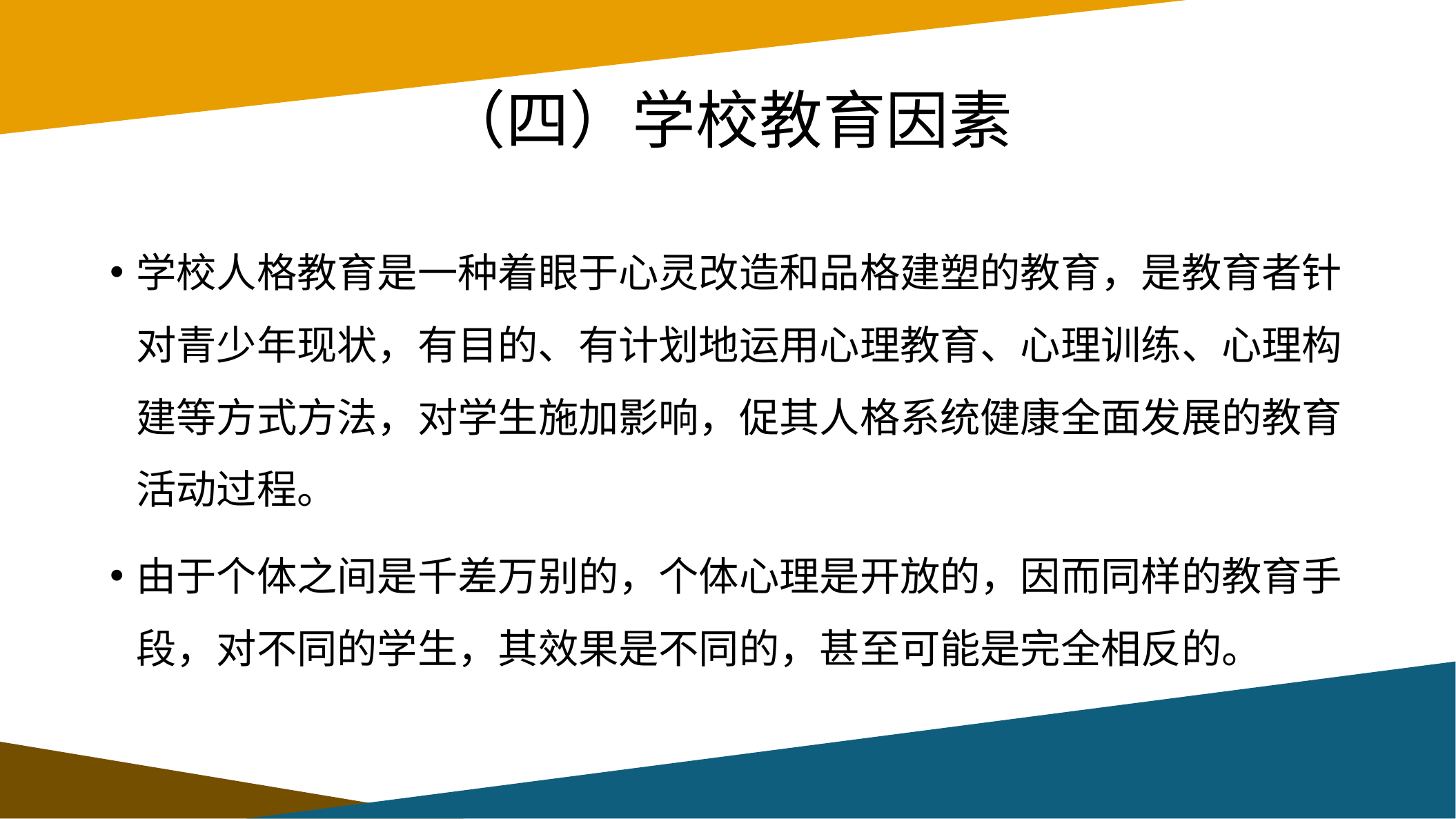

# （四）学校教育因素
学校人格教育是一种着眼于心灵改造和品格建塑的教育，是教育者针对青少年现状，有目的、有计划地运用心理教育、心理训练、心理构建等方式方法，对学生施加影响，促其人格系统健康全面发展的教育活动过程。
由于个体之间是千差万别的，个体心理是开放的，因而同样的教育手段，对不同的学生，其效果是不同的，甚至可能是完全相反的。